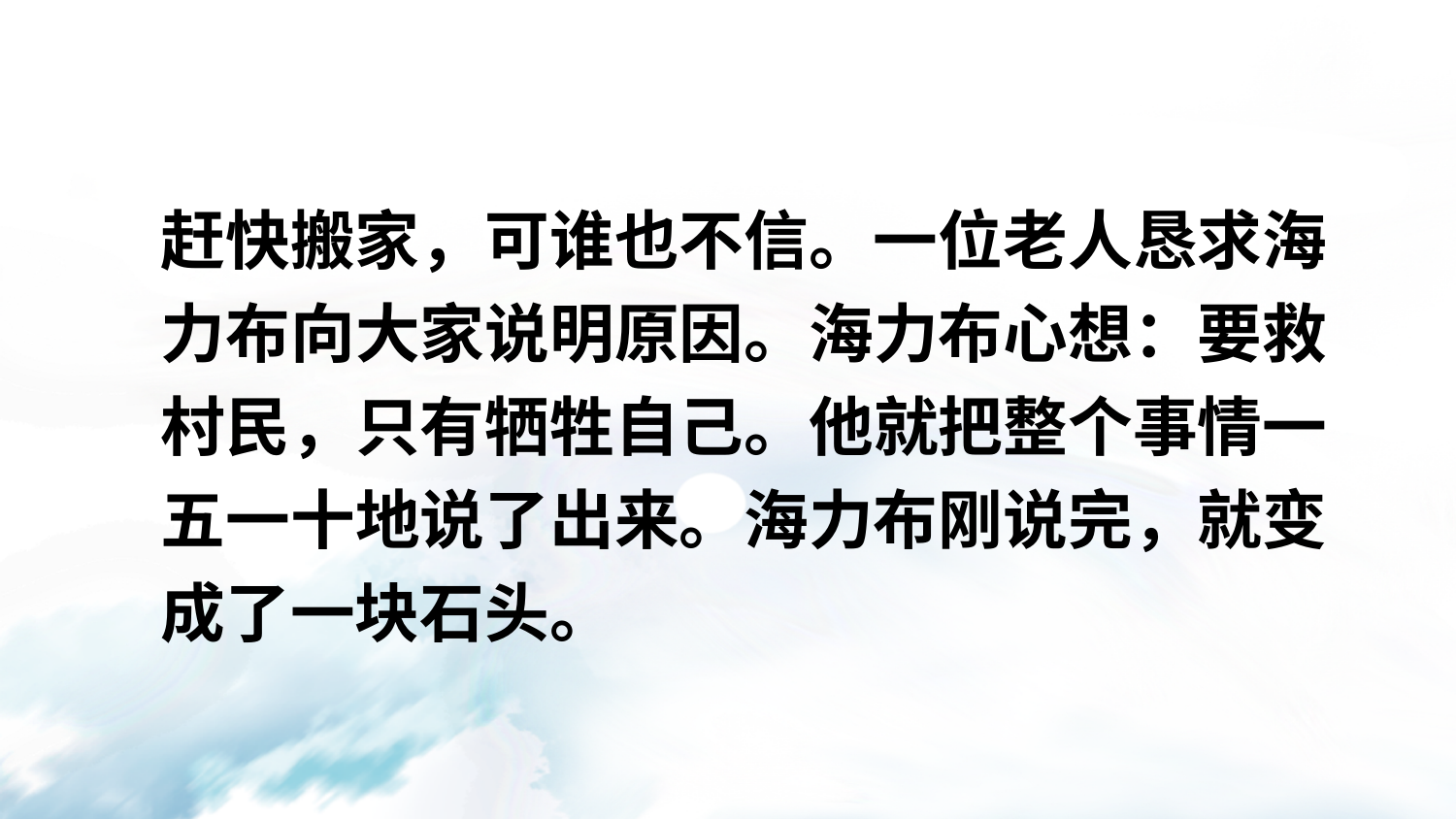

赶快搬家，可谁也不信。一位老人恳求海力布向大家说明原因。海力布心想：要救村民，只有牺牲自己。他就把整个事情一五一十地说了出来。海力布刚说完，就变成了一块石头。